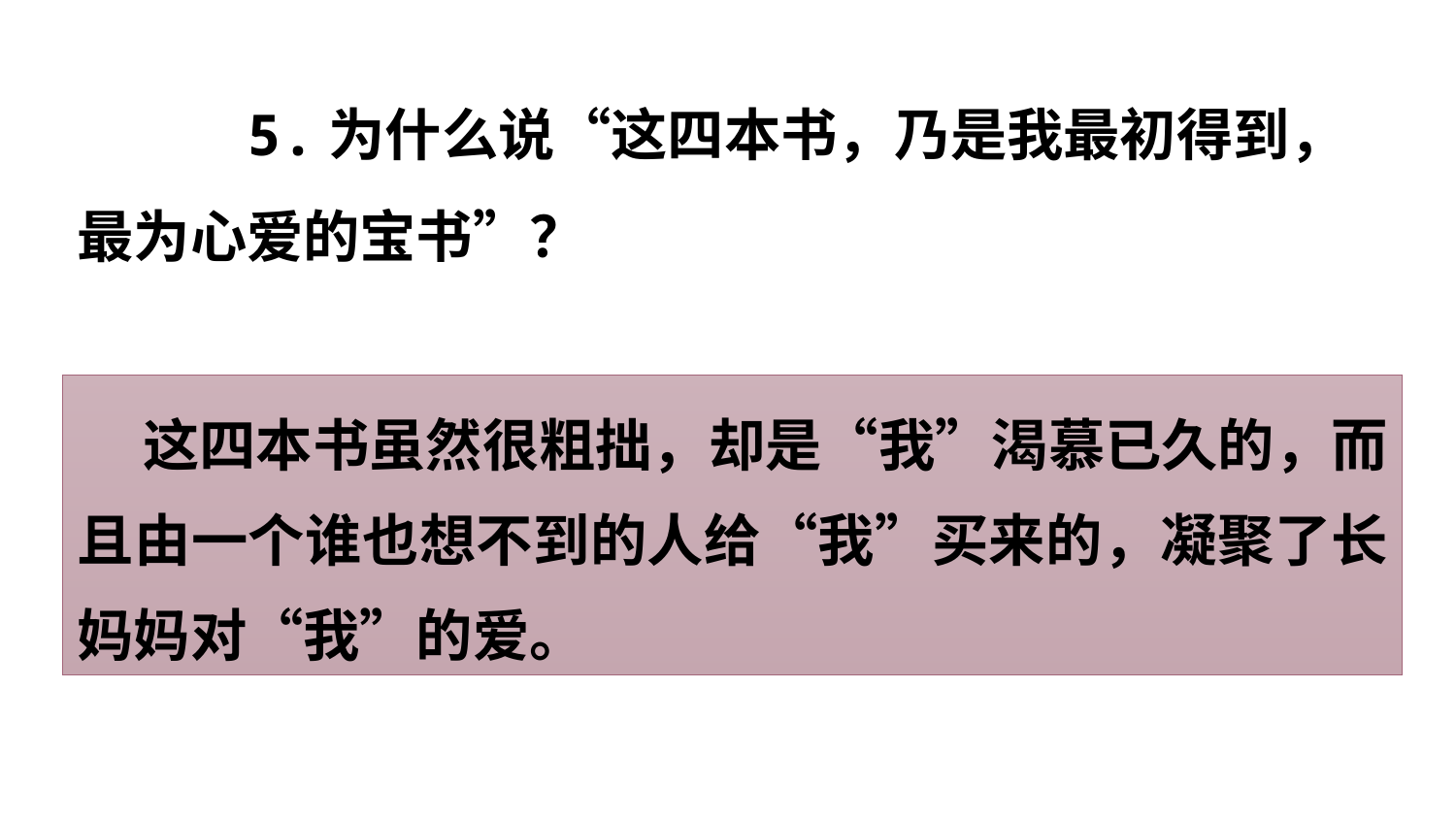

5.为什么说“这四本书，乃是我最初得到，最为心爱的宝书”？
    这四本书虽然很粗拙，却是“我”渴慕已久的，而且由一个谁也想不到的人给“我”买来的，凝聚了长妈妈对“我”的爱。